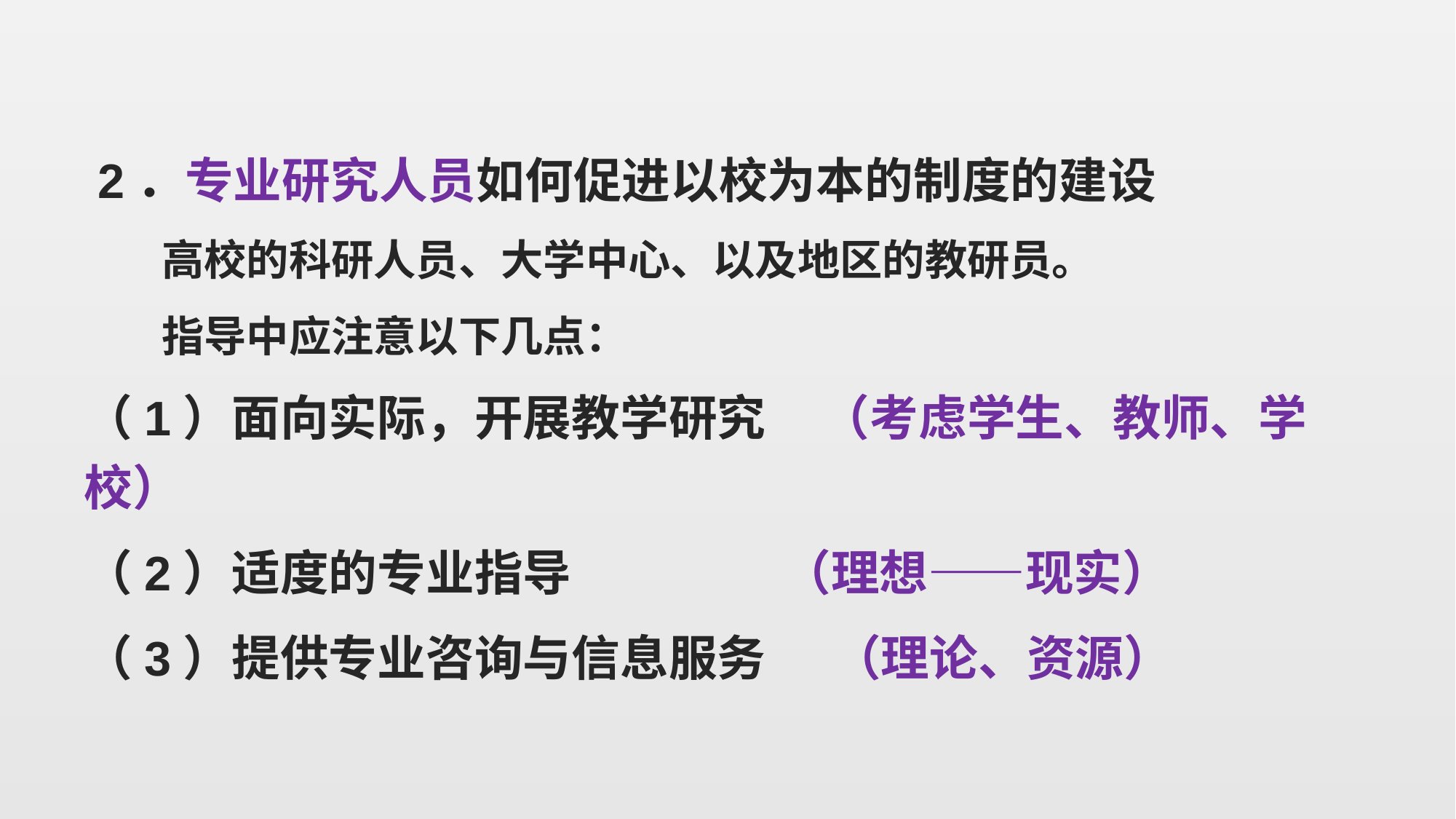

2．专业研究人员如何促进以校为本的制度的建设
       高校的科研人员、大学中心、以及地区的教研员。
       指导中应注意以下几点：
（1）面向实际，开展教学研究     （考虑学生、教师、学校）
（2）适度的专业指导                   （理想——现实）
（3）提供专业咨询与信息服务      （理论、资源）